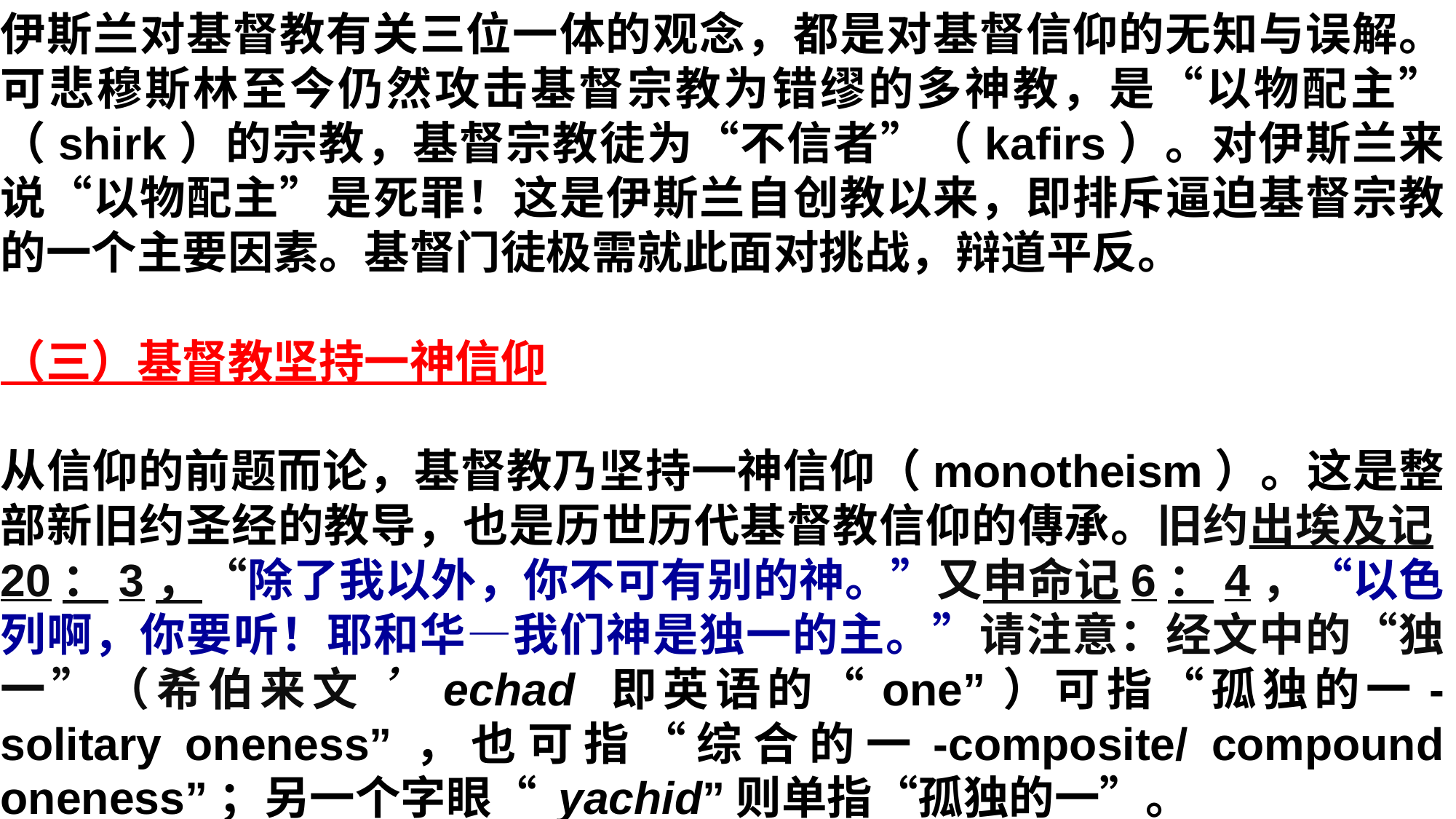

伊斯兰对基督教有关三位一体的观念，都是对基督信仰的无知与误解。可悲穆斯林至今仍然攻击基督宗教为错缪的多神教，是“以物配主”（shirk）的宗教，基督宗教徒为“不信者”（kafirs）。对伊斯兰来说“以物配主”是死罪！这是伊斯兰自创教以来，即排斥逼迫基督宗教的一个主要因素。基督门徒极需就此面对挑战，辩道平反。

（三）基督教坚持一神信仰

从信仰的前题而论，基督教乃坚持一神信仰（monotheism）。这是整部新旧约圣经的教导，也是历世历代基督教信仰的傳承。旧约出埃及记20：3，“除了我以外，你不可有别的神。”又申命记6：4，“以色列啊，你要听！耶和华—我们神是独一的主。”请注意：经文中的“独一”（希伯来文 ’echad 即英语的“one”）可指“孤独的一-solitary oneness”，也可指“综合的一-composite/ compound oneness”；另一个字眼“ yachid”则单指“孤独的一”。